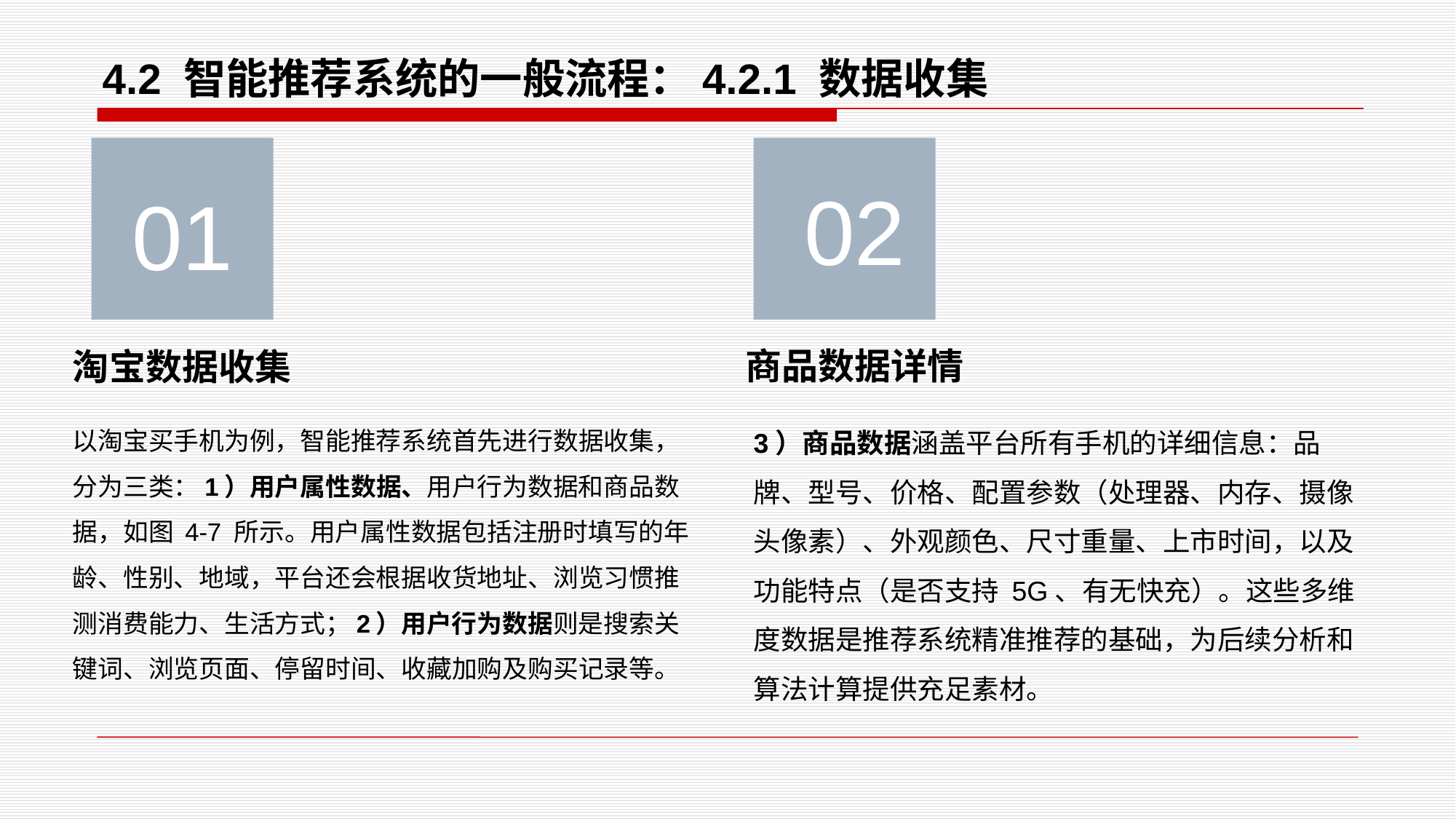

4.2 智能推荐系统的一般流程：4.2.1 数据收集

02
01
商品数据详情
淘宝数据收集
以淘宝买手机为例，智能推荐系统首先进行数据收集，分为三类：1）用户属性数据、用户行为数据和商品数据，如图 4-7 所示。用户属性数据包括注册时填写的年龄、性别、地域，平台还会根据收货地址、浏览习惯推测消费能力、生活方式；2）用户行为数据则是搜索关键词、浏览页面、停留时间、收藏加购及购买记录等。
3）商品数据涵盖平台所有手机的详细信息：品牌、型号、价格、配置参数（处理器、内存、摄像头像素）、外观颜色、尺寸重量、上市时间，以及功能特点（是否支持 5G、有无快充）。这些多维度数据是推荐系统精准推荐的基础，为后续分析和算法计算提供充足素材。
14